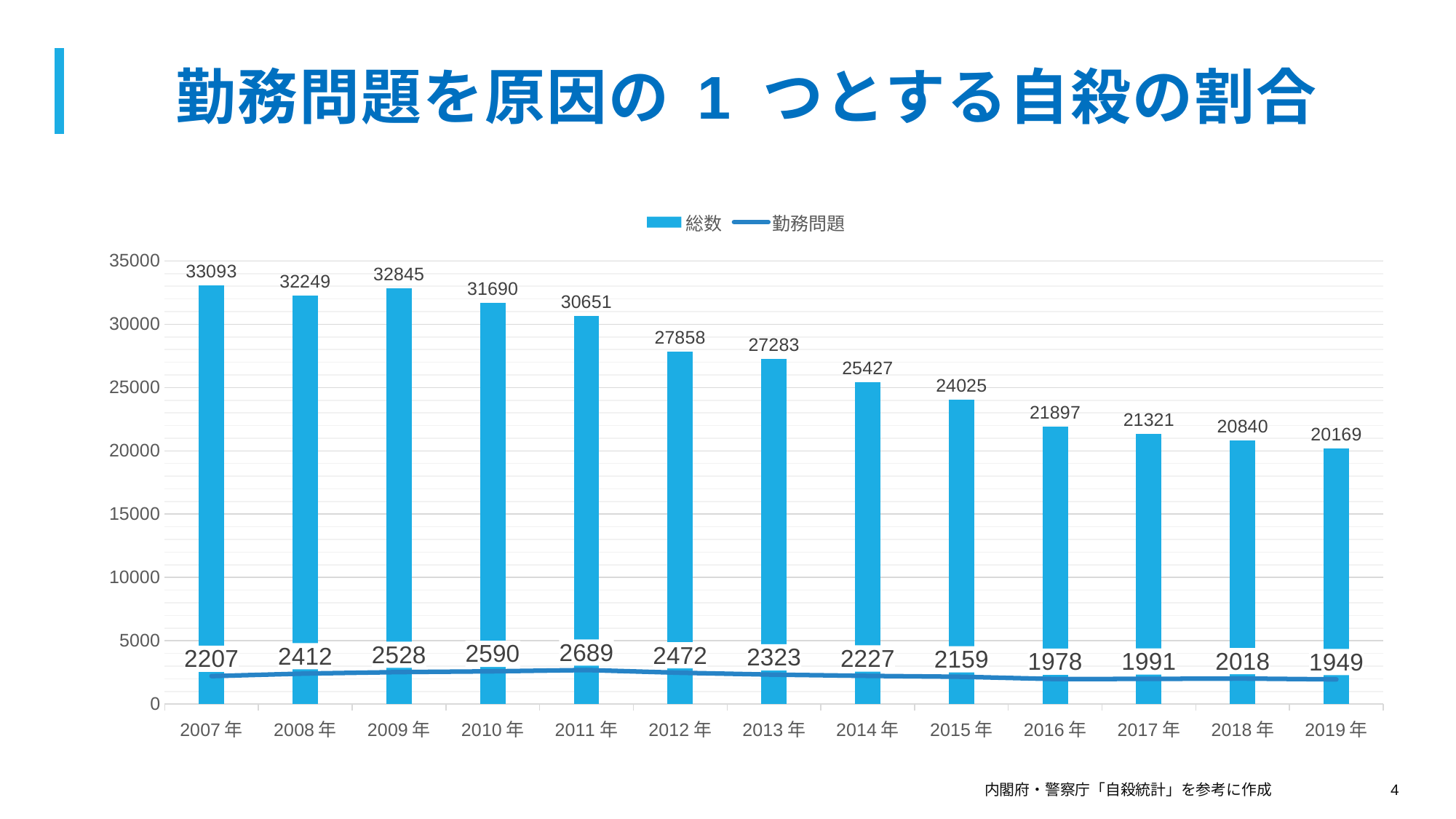

# 勤務問題を原因の 1 つとする自殺の割合

### Chart

| Category | 総数 | 勤務問題 |
|---|---|---|
| 2007年 | 33093.0 | 2207.0 |
| 2008年 | 32249.0 | 2412.0 |
| 2009年 | 32845.0 | 2528.0 |
| 2010年 | 31690.0 | 2590.0 |
| 2011年 | 30651.0 | 2689.0 |
| 2012年 | 27858.0 | 2472.0 |
| 2013年 | 27283.0 | 2323.0 |
| 2014年 | 25427.0 | 2227.0 |
| 2015年 | 24025.0 | 2159.0 |
| 2016年 | 21897.0 | 1978.0 |
| 2017年 | 21321.0 | 1991.0 |
| 2018年 | 20840.0 | 2018.0 |
| 2019年 | 20169.0 | 1949.0 |
内閣府・警察庁「自殺統計」を参考に作成
4